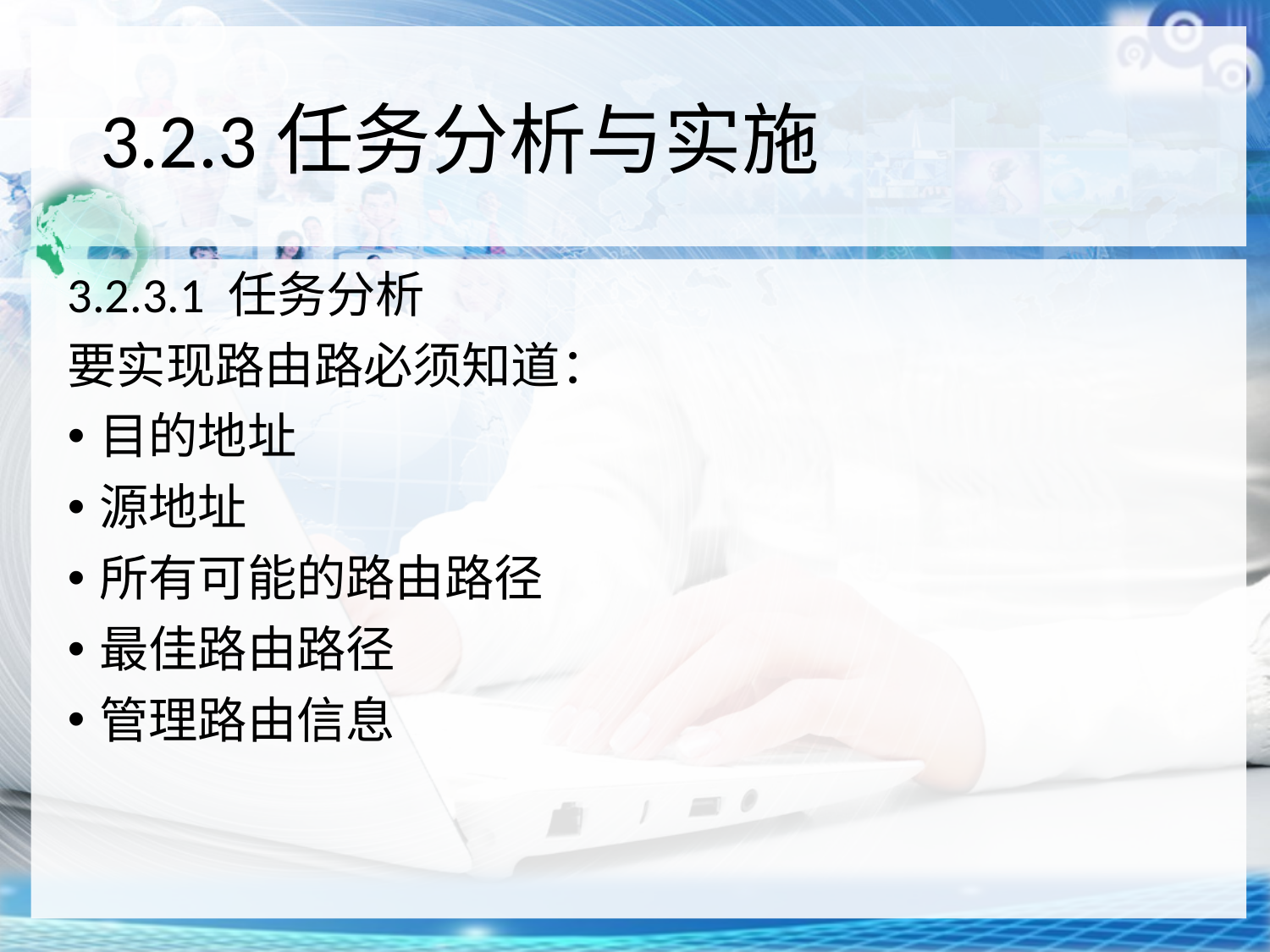

# 3.2.3任务分析与实施
3.2.3.1 任务分析
要实现路由路必须知道：
目的地址
源地址
所有可能的路由路径
最佳路由路径
管理路由信息